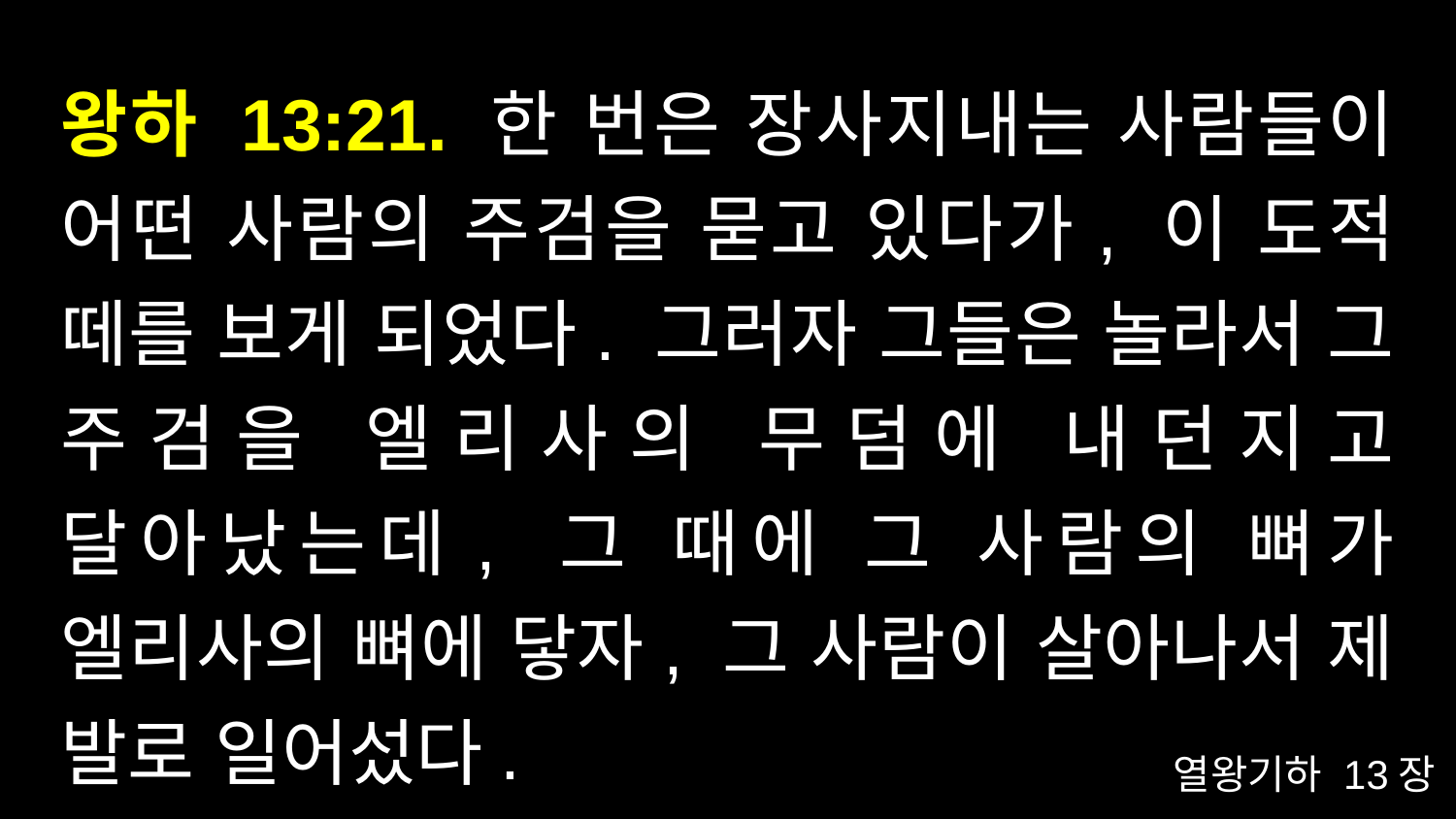

# 왕하 13:21. 한 번은 장사지내는 사람들이 어떤 사람의 주검을 묻고 있다가, 이 도적 떼를 보게 되었다. 그러자 그들은 놀라서 그 주검을 엘리사의 무덤에 내던지고 달아났는데, 그 때에 그 사람의 뼈가 엘리사의 뼈에 닿자, 그 사람이 살아나서 제 발로 일어섰다.
열왕기하 13장